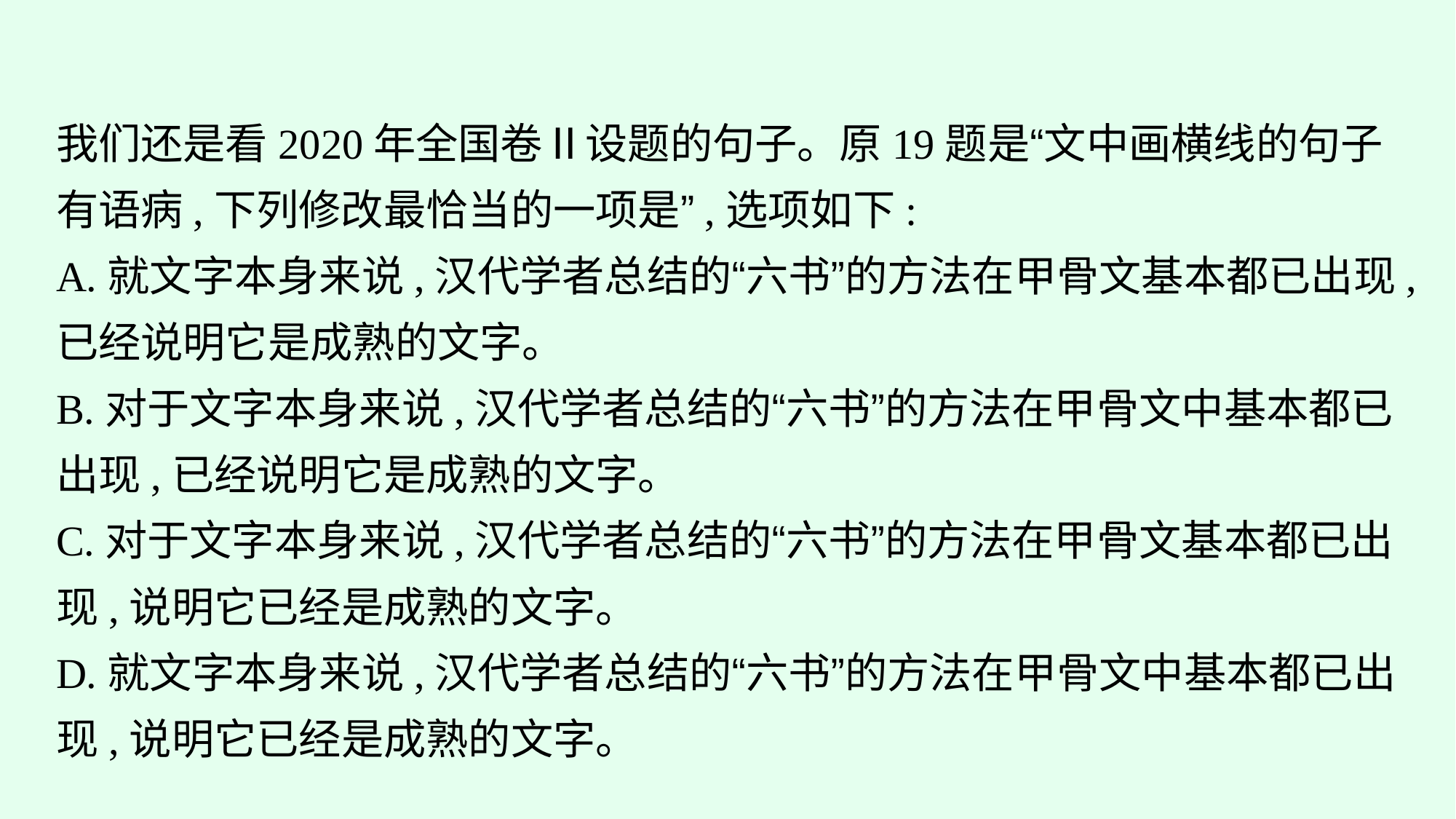

我们还是看2020年全国卷Ⅱ设题的句子。原19题是“文中画横线的句子有语病,下列修改最恰当的一项是”,选项如下:
A.就文字本身来说,汉代学者总结的“六书”的方法在甲骨文基本都已出现,已经说明它是成熟的文字。
B.对于文字本身来说,汉代学者总结的“六书”的方法在甲骨文中基本都已出现,已经说明它是成熟的文字。
C.对于文字本身来说,汉代学者总结的“六书”的方法在甲骨文基本都已出现,说明它已经是成熟的文字。
D.就文字本身来说,汉代学者总结的“六书”的方法在甲骨文中基本都已出现,说明它已经是成熟的文字。